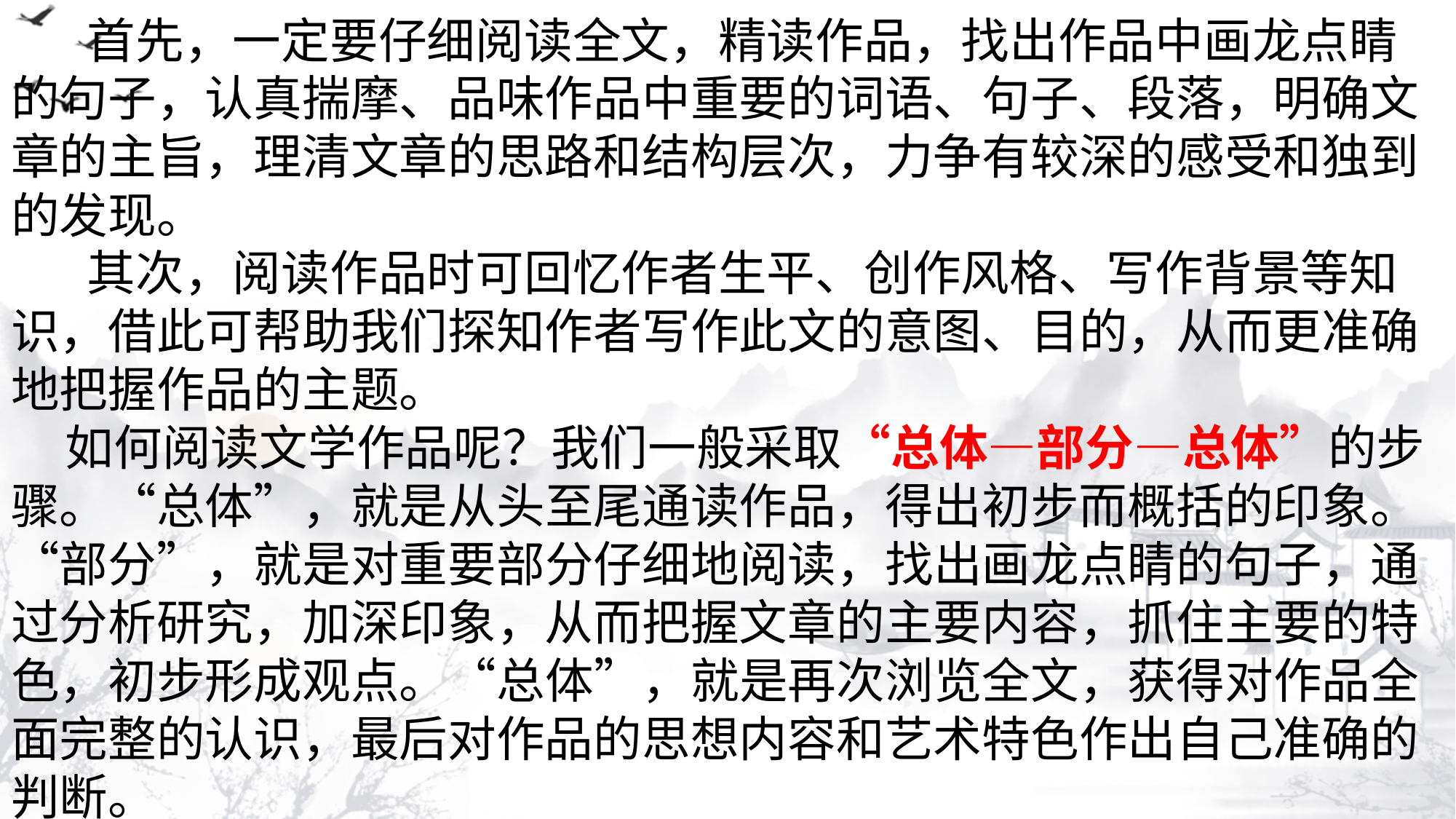

首先，一定要仔细阅读全文，精读作品，找出作品中画龙点睛的句子，认真揣摩、品味作品中重要的词语、句子、段落，明确文章的主旨，理清文章的思路和结构层次，力争有较深的感受和独到的发现。
   其次，阅读作品时可回忆作者生平、创作风格、写作背景等知识，借此可帮助我们探知作者写作此文的意图、目的，从而更准确地把握作品的主题。
 如何阅读文学作品呢？我们一般采取“总体—部分—总体”的步骤。“总体”，就是从头至尾通读作品，得出初步而概括的印象。“部分”，就是对重要部分仔细地阅读，找出画龙点睛的句子，通过分析研究，加深印象，从而把握文章的主要内容，抓住主要的特色，初步形成观点。“总体”，就是再次浏览全文，获得对作品全面完整的认识，最后对作品的思想内容和艺术特色作出自己准确的判断。